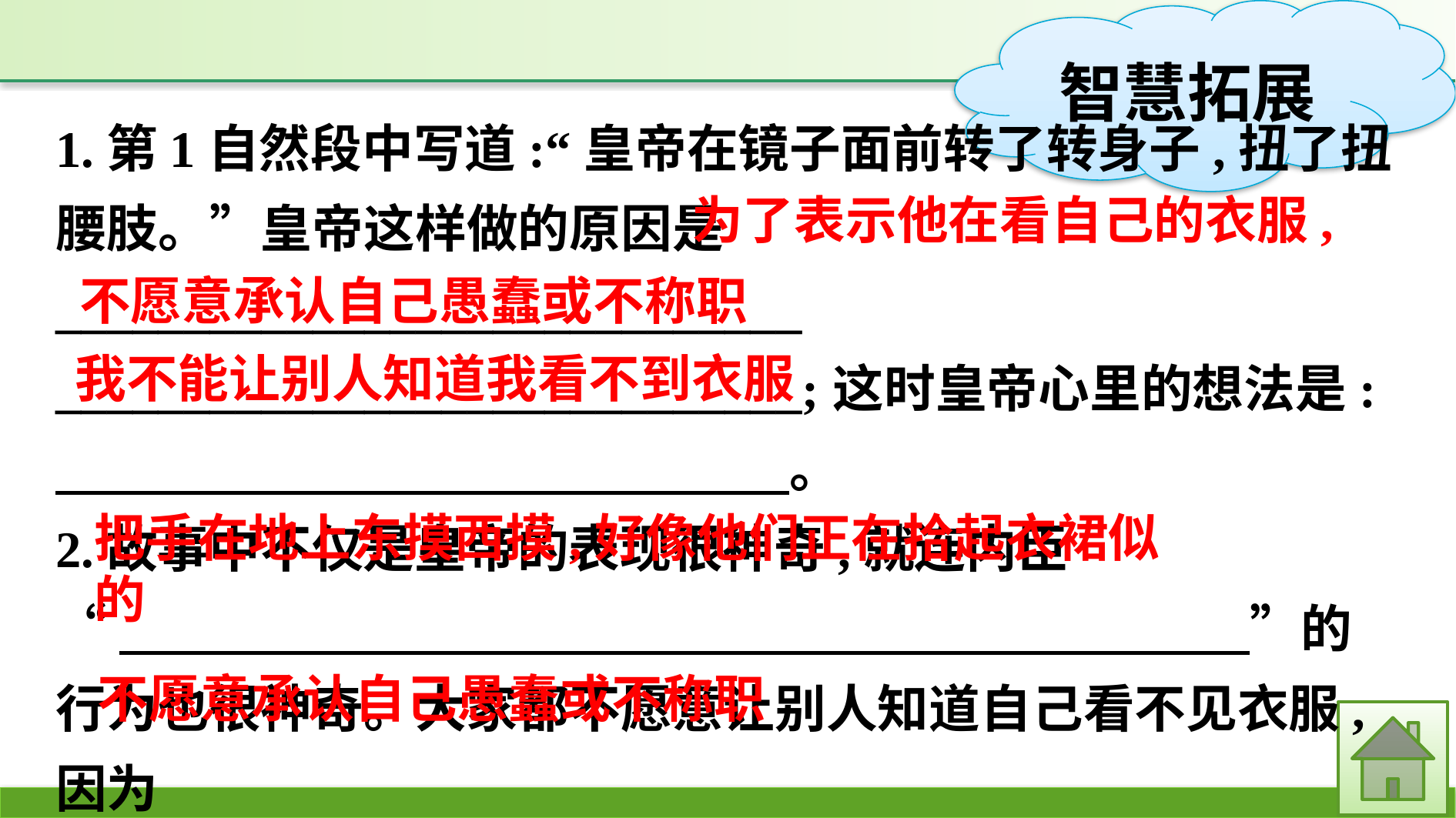

1.第1自然段中写道:“皇帝在镜子面前转了转身子,扭了扭腰肢。”皇帝这样做的原因是_____________________________
_____________________________;这时皇帝心里的想法是:
　　　                                             　。
2.故事中不仅是皇帝的表现很神奇,就连内臣
“　　　　　　　　　　　　　　　　　　　　　　”的行为也很神奇。大家都不愿意让别人知道自己看不见衣服,因为
　　　　                                                   　。
为了表示他在看自己的衣服,
不愿意承认自己愚蠢或不称职
我不能让别人知道我看不到衣服
把手在地上东摸西摸,好像他们正在拾起衣裙似的
不愿意承认自己愚蠢或不称职